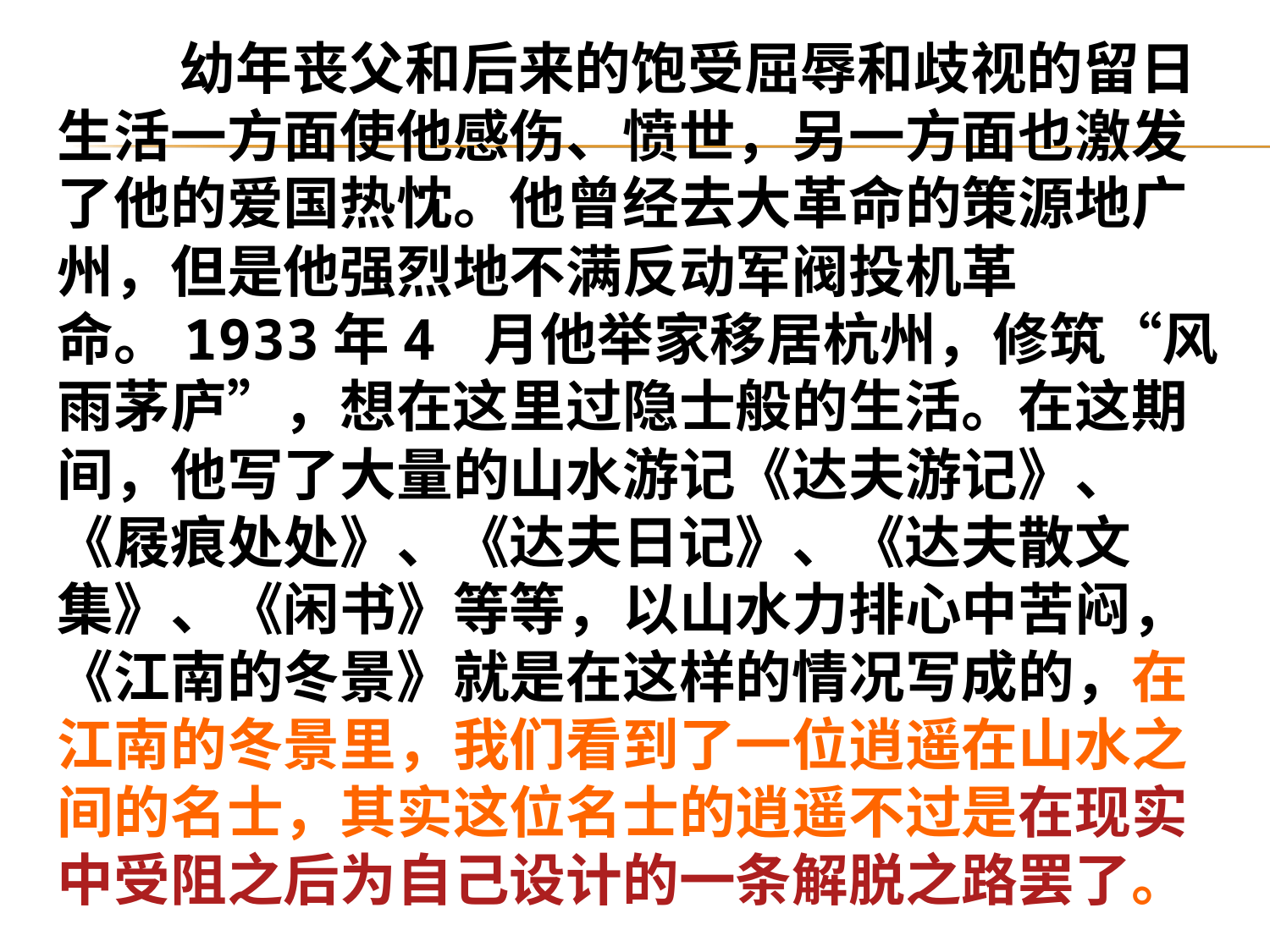

幼年丧父和后来的饱受屈辱和歧视的留日生活一方面使他感伤、愤世，另一方面也激发了他的爱国热忱。他曾经去大革命的策源地广州，但是他强烈地不满反动军阀投机革命。1933年4 月他举家移居杭州，修筑“风雨茅庐”，想在这里过隐士般的生活。在这期间，他写了大量的山水游记《达夫游记》、《屐痕处处》、《达夫日记》、《达夫散文集》、《闲书》等等，以山水力排心中苦闷，《江南的冬景》就是在这样的情况写成的，在江南的冬景里，我们看到了一位逍遥在山水之间的名士，其实这位名士的逍遥不过是在现实中受阻之后为自己设计的一条解脱之路罢了。